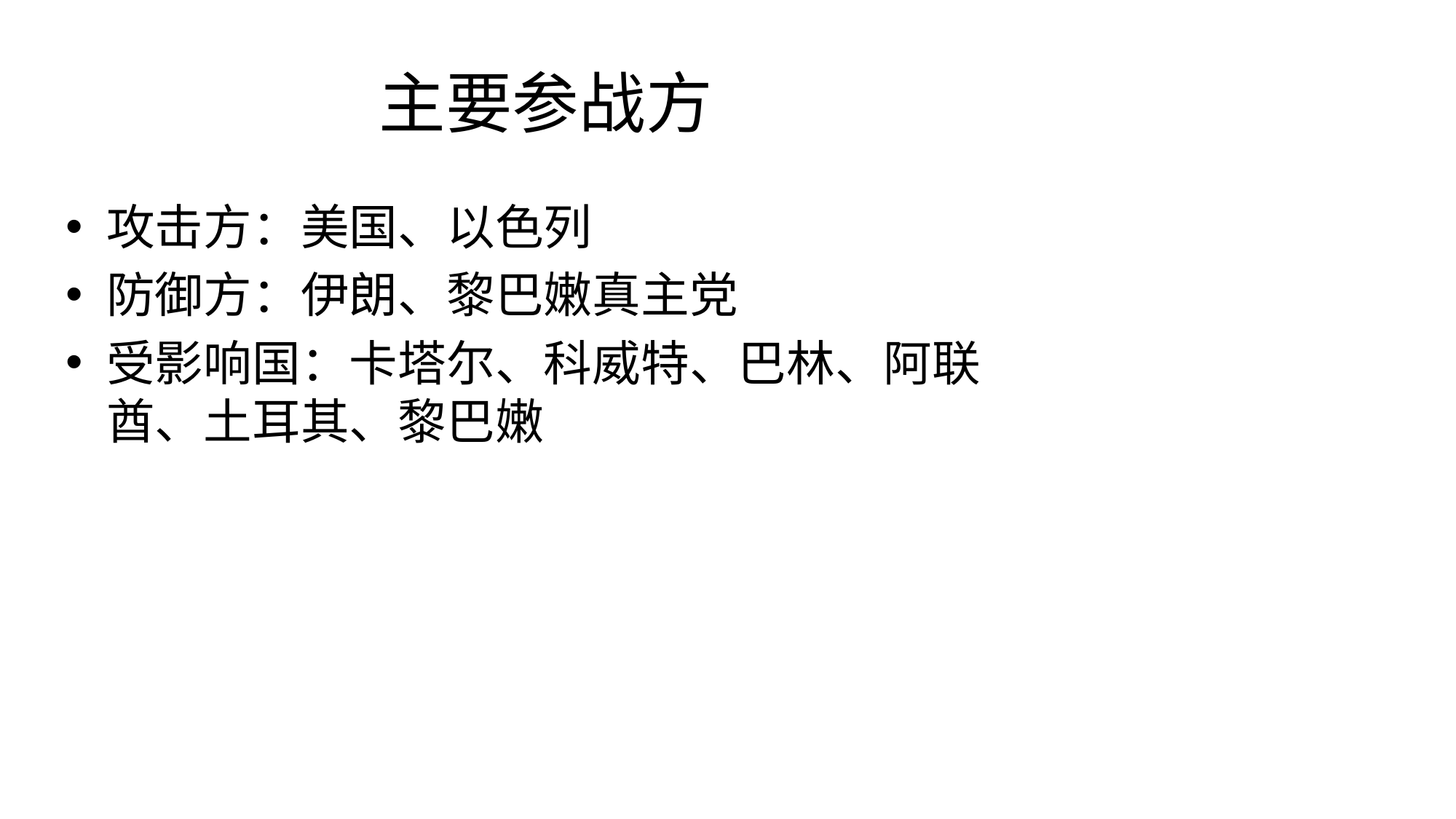

# 主要参战方
攻击方：美国、以色列
防御方：伊朗、黎巴嫩真主党
受影响国：卡塔尔、科威特、巴林、阿联酋、土耳其、黎巴嫩